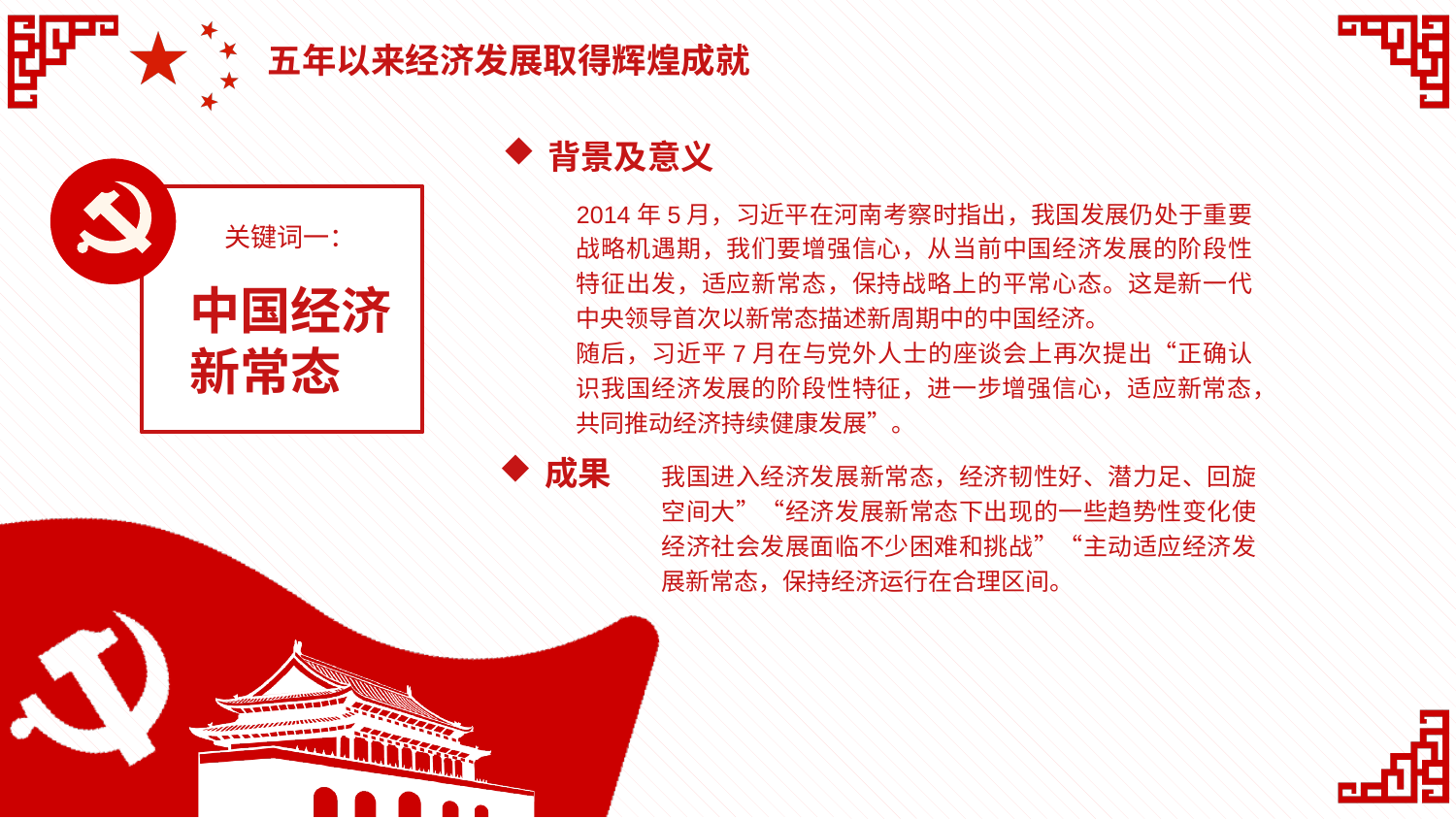

五年以来经济发展取得辉煌成就
背景及意义

2014年5月，习近平在河南考察时指出，我国发展仍处于重要战略机遇期，我们要增强信心，从当前中国经济发展的阶段性特征出发，适应新常态，保持战略上的平常心态。这是新一代中央领导首次以新常态描述新周期中的中国经济。
随后，习近平7月在与党外人士的座谈会上再次提出“正确认识我国经济发展的阶段性特征，进一步增强信心，适应新常态，共同推动经济持续健康发展”。
关键词一：
中国经济新常态
成果
我国进入经济发展新常态，经济韧性好、潜力足、回旋空间大”“经济发展新常态下出现的一些趋势性变化使经济社会发展面临不少困难和挑战”“主动适应经济发展新常态，保持经济运行在合理区间。